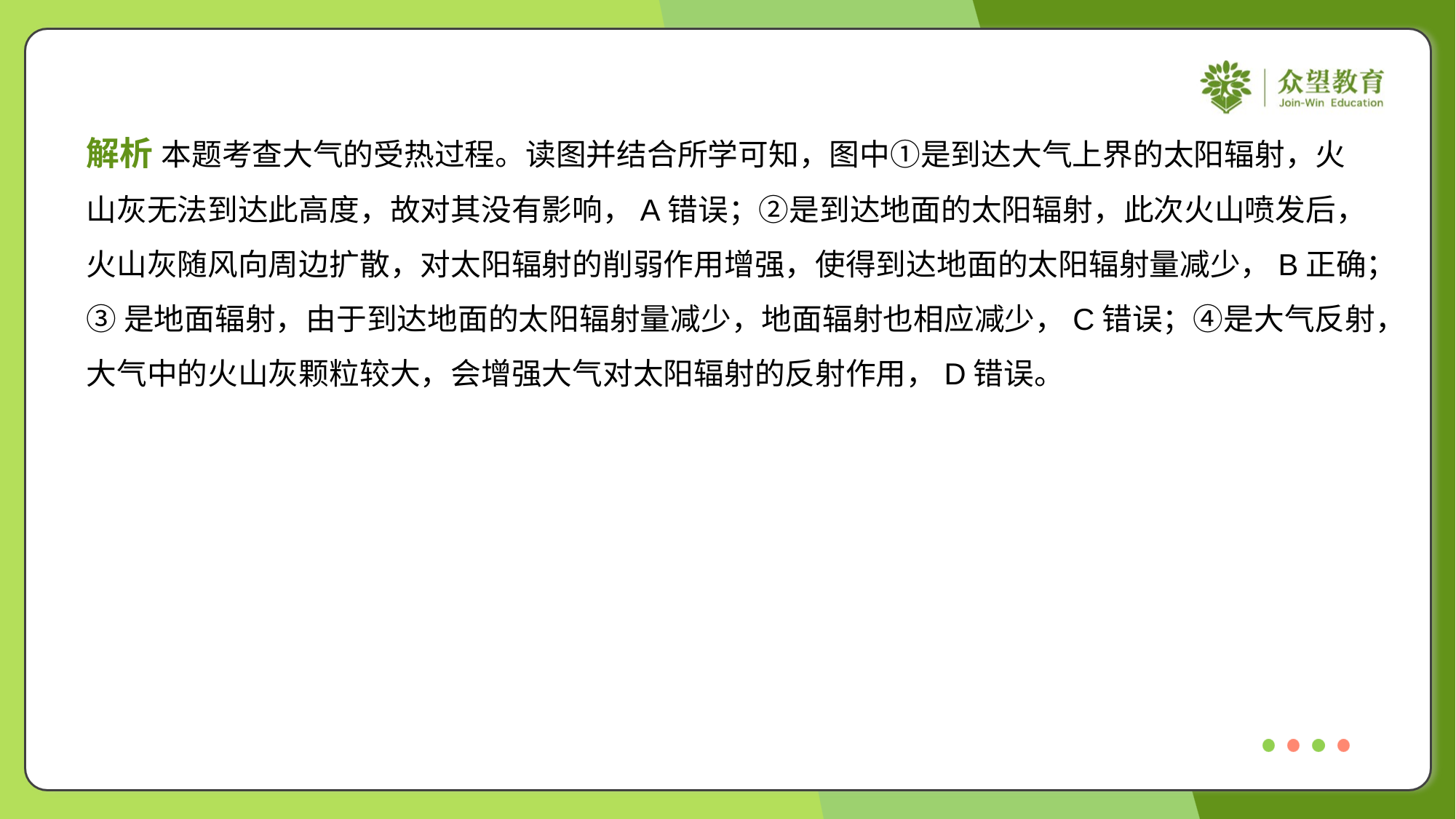

解析 本题考查大气的受热过程。读图并结合所学可知，图中①是到达大气上界的太阳辐射，火
山灰无法到达此高度，故对其没有影响，A错误；②是到达地面的太阳辐射，此次火山喷发后，
火山灰随风向周边扩散，对太阳辐射的削弱作用增强，使得到达地面的太阳辐射量减少，B正确；
③是地面辐射，由于到达地面的太阳辐射量减少，地面辐射也相应减少，C错误；④是大气反射，
大气中的火山灰颗粒较大，会增强大气对太阳辐射的反射作用，D错误。